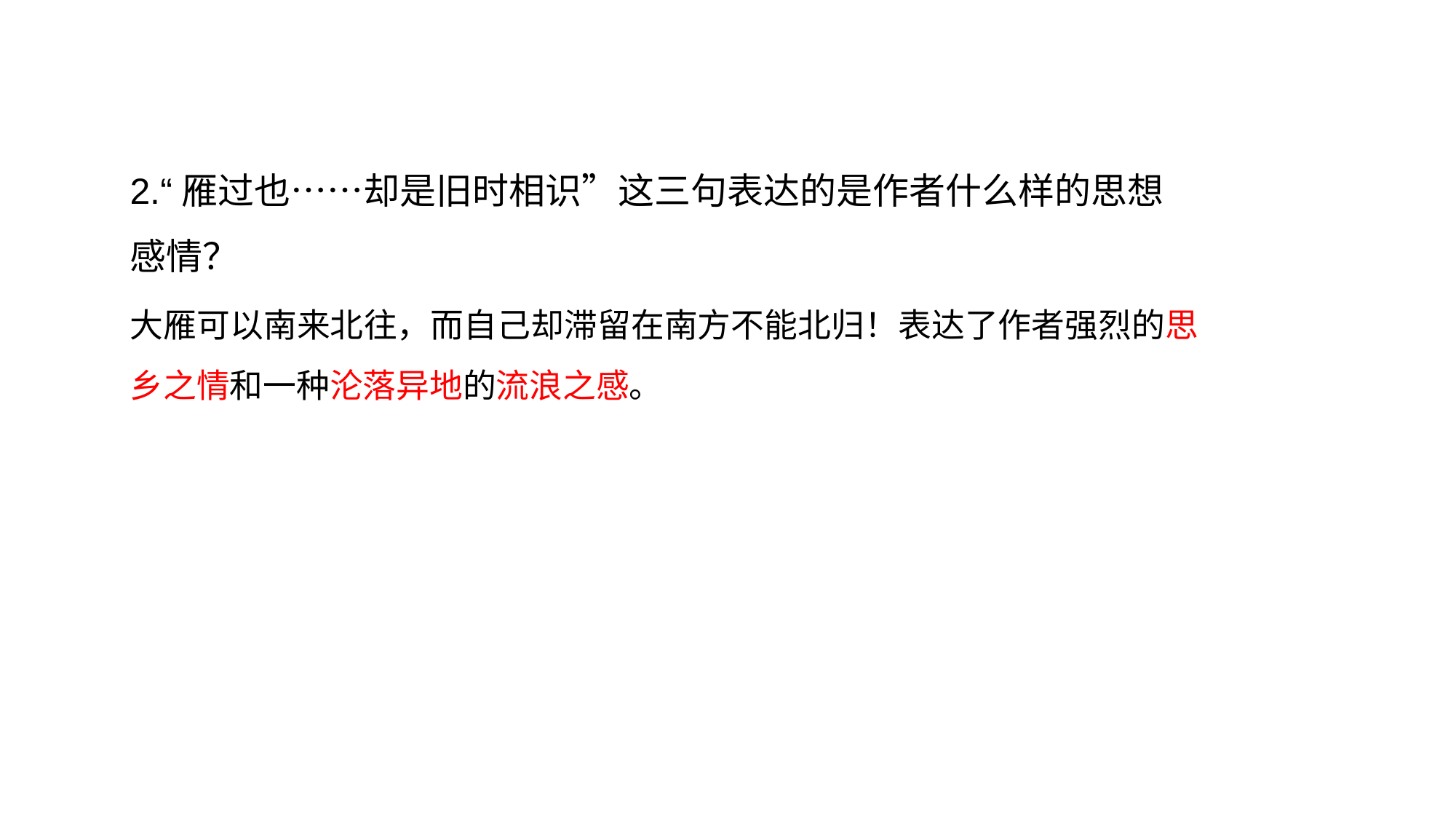

2.“雁过也……却是旧时相识”这三句表达的是作者什么样的思想
感情？
大雁可以南来北往，而自己却滞留在南方不能北归！表达了作者强烈的思乡之情和一种沦落异地的流浪之感。